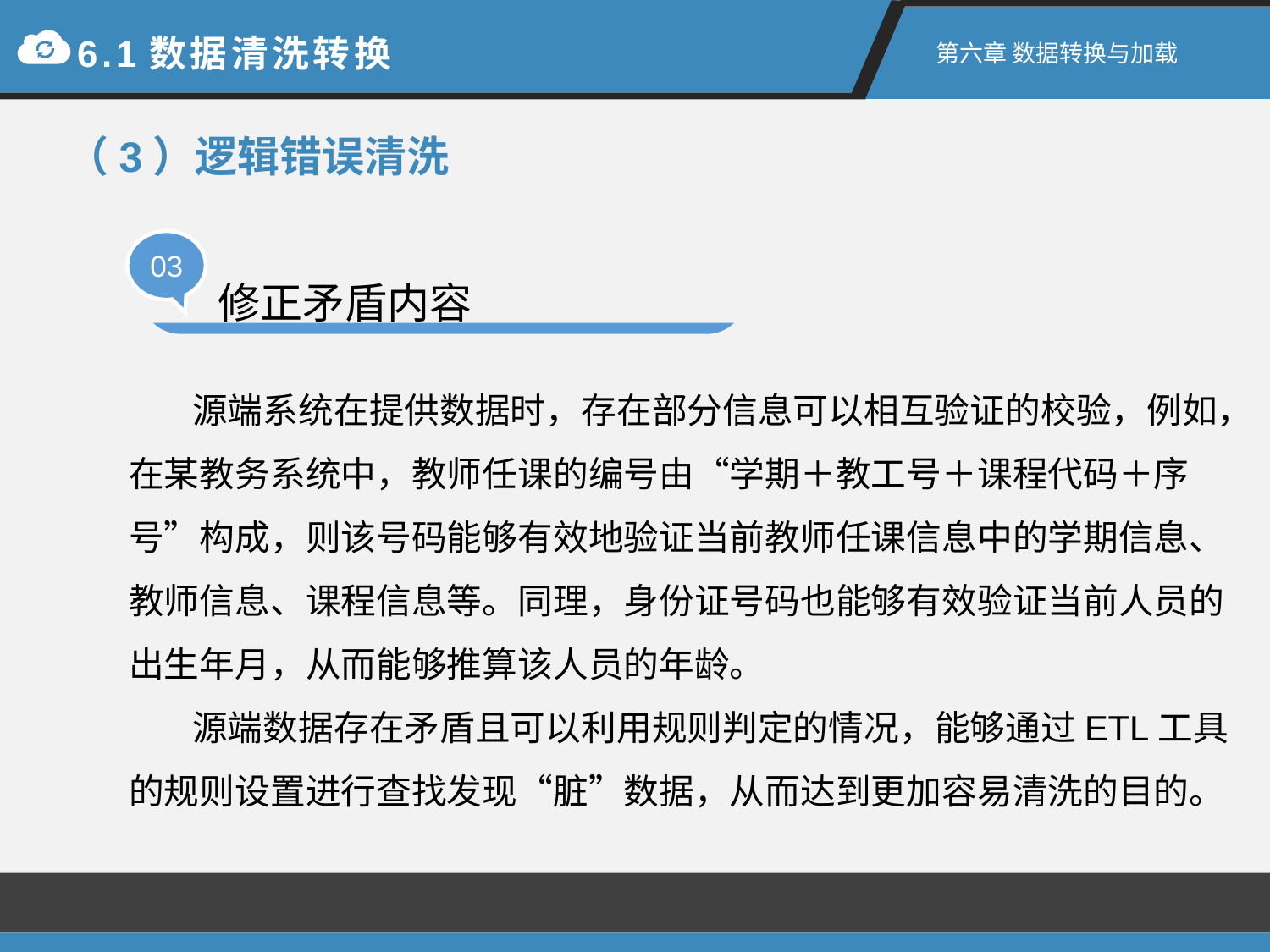

6.1数据清洗转换

第六章 数据转换与加载
（3）逻辑错误清洗
03

修正矛盾内容

源端系统在提供数据时，存在部分信息可以相互验证的校验，例如，在某教务系统中，教师任课的编号由“学期＋教工号＋课程代码＋序号”构成，则该号码能够有效地验证当前教师任课信息中的学期信息、教师信息、课程信息等。同理，身份证号码也能够有效验证当前人员的出生年月，从而能够推算该人员的年龄。
源端数据存在矛盾且可以利用规则判定的情况，能够通过ETL工具的规则设置进行查找发现“脏”数据，从而达到更加容易清洗的目的。